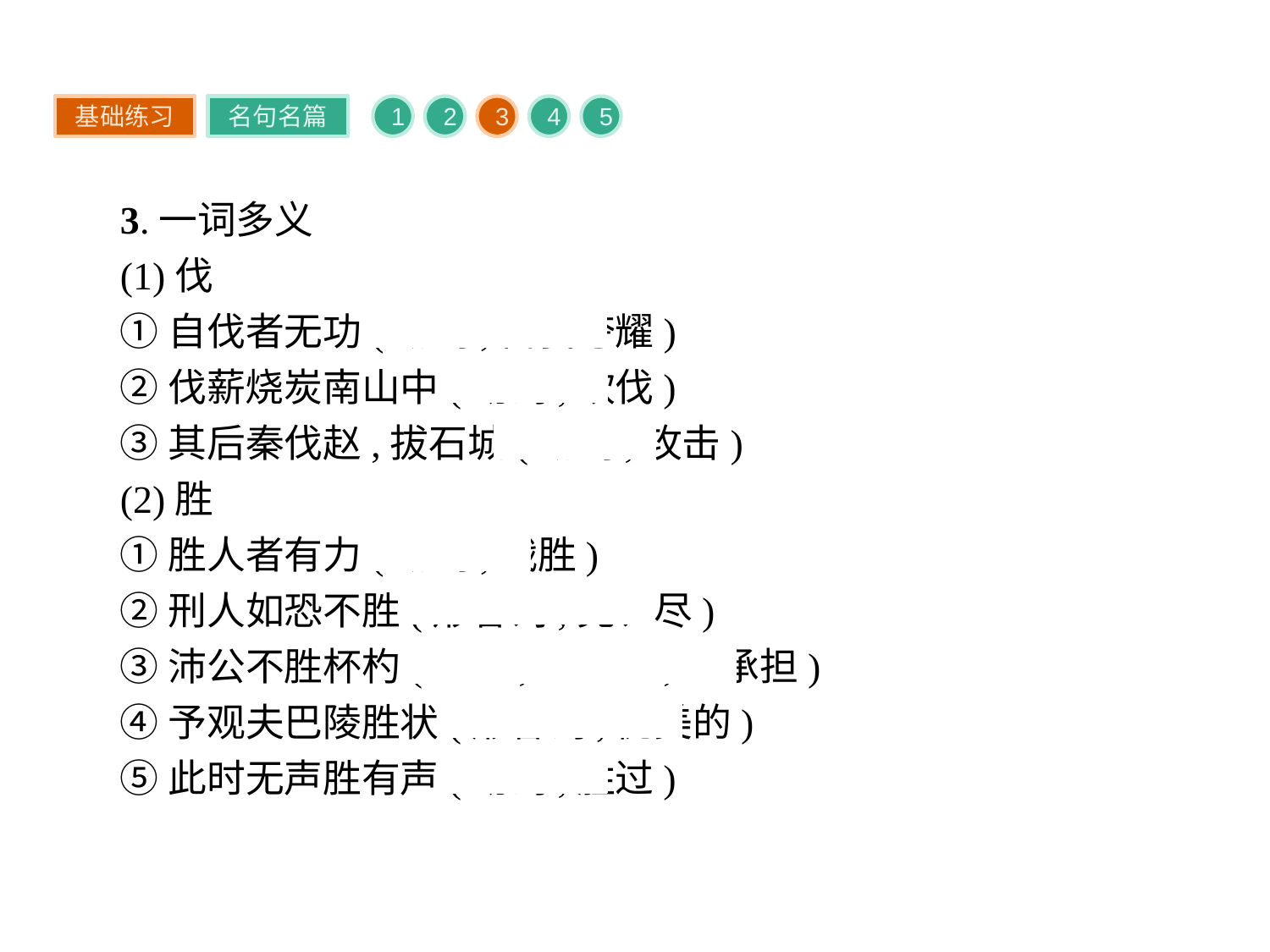

基础练习
名句名篇
1
2
3
4
5
3.一词多义
(1)伐
①自伐者无功(动词,自我夸耀)
②伐薪烧炭南山中(动词,砍伐)
③其后秦伐赵,拔石城(动词,攻击)
(2)胜
①胜人者有力(动词,战胜)
②刑人如恐不胜(形容词,完、尽)
③沛公不胜杯杓(动词,能承受,能承担)
④予观夫巴陵胜状(形容词,优美的)
⑤此时无声胜有声(动词,胜过)